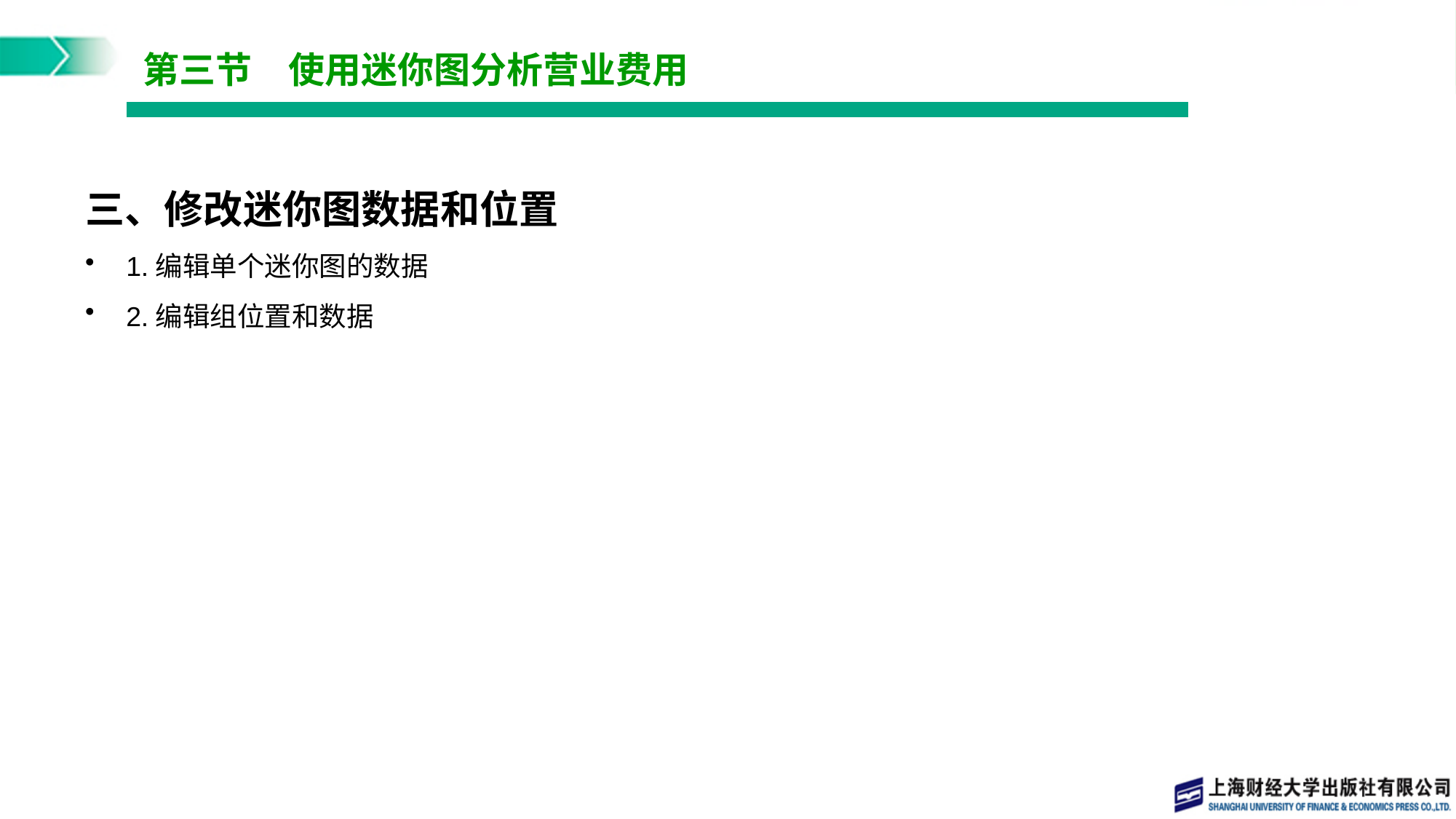

# 第三节　使用迷你图分析营业费用
三、修改迷你图数据和位置
1.编辑单个迷你图的数据
2.编辑组位置和数据